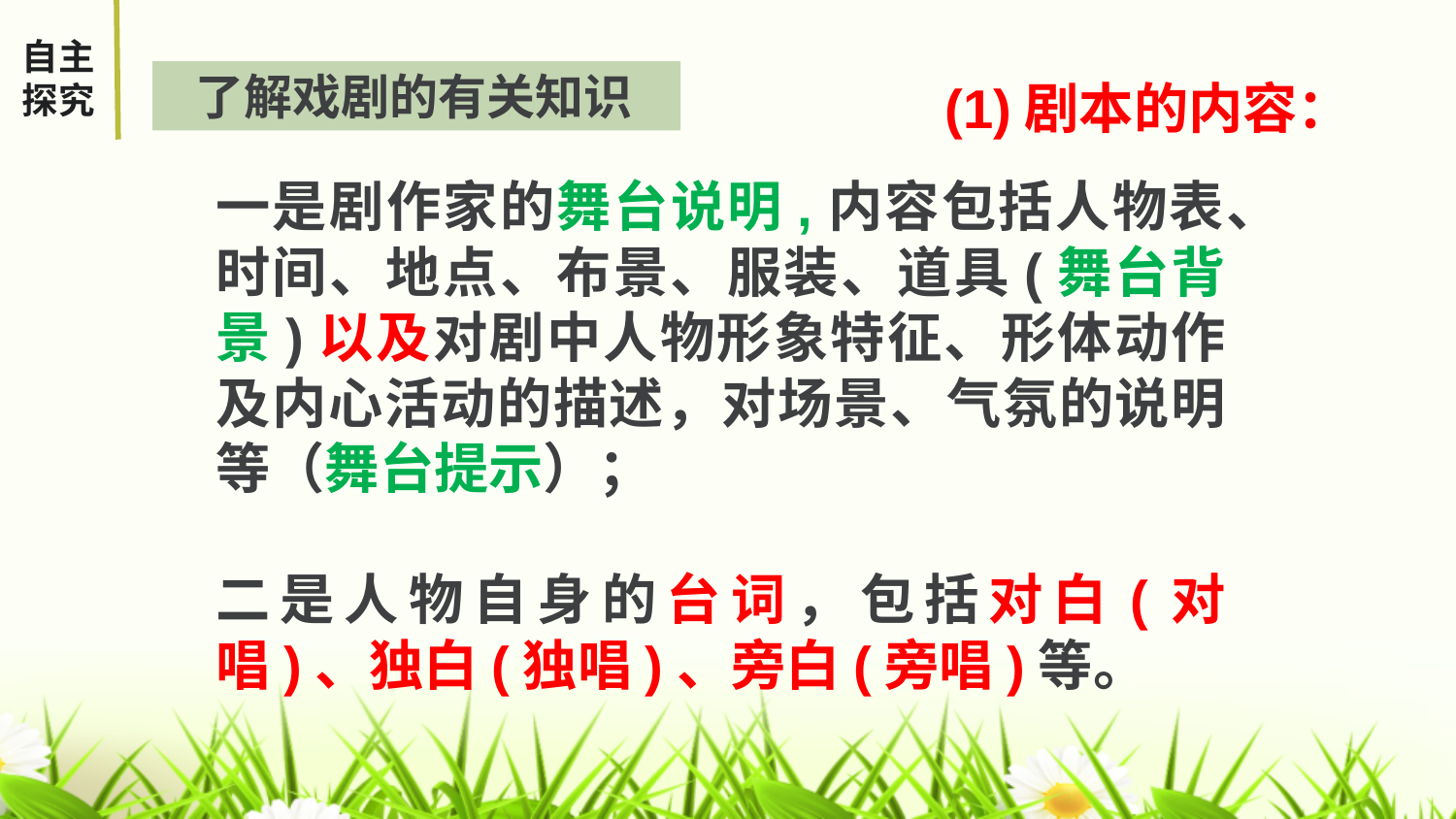

自主探究
了解戏剧的有关知识
(1)剧本的内容：
一是剧作家的舞台说明,内容包括人物表、时间、地点、布景、服装、道具(舞台背景)以及对剧中人物形象特征、形体动作及内心活动的描述，对场景、气氛的说明等（舞台提示）；

二是人物自身的台词，包括对白(对唱)、独白(独唱)、旁白(旁唱)等。